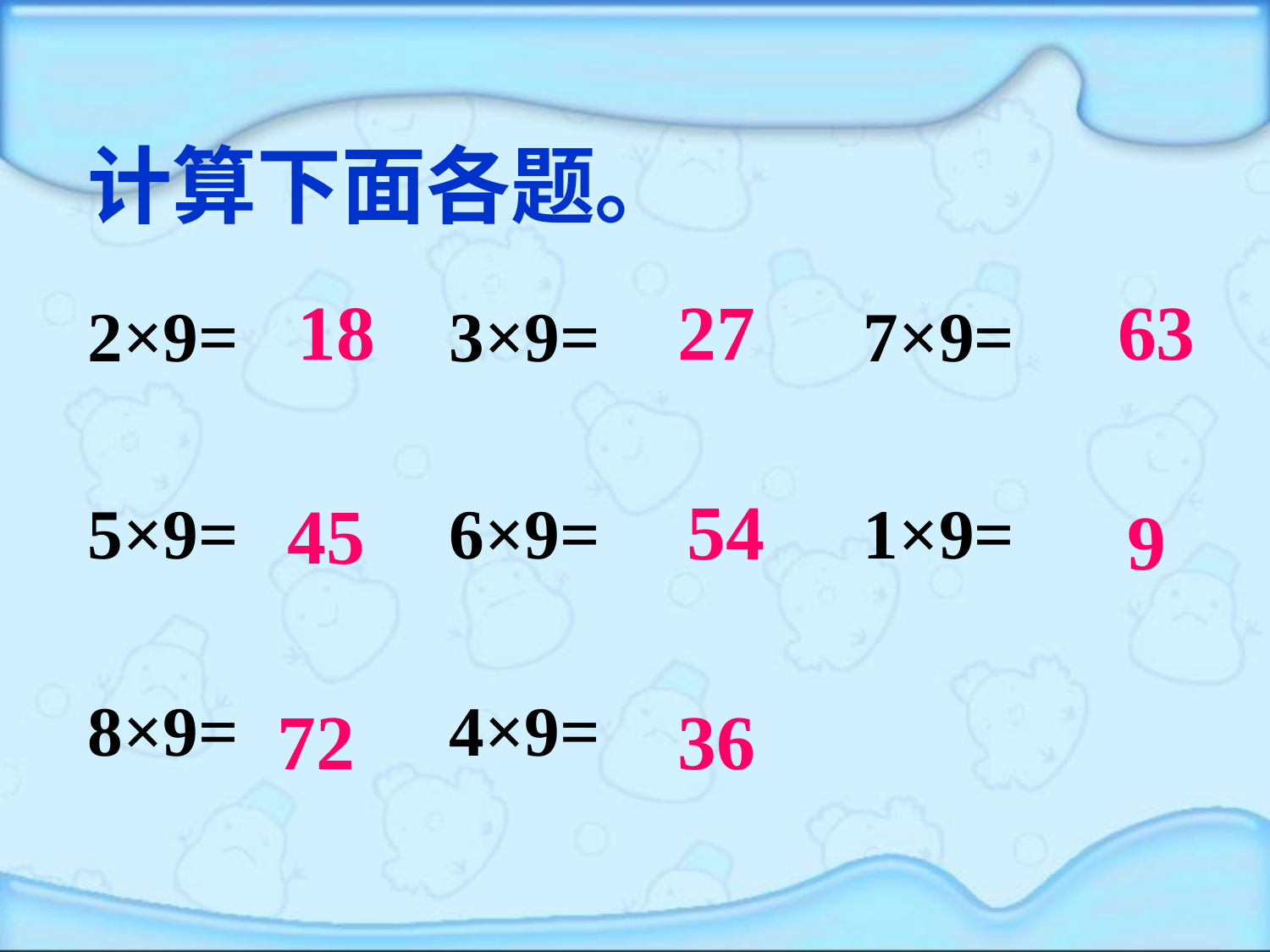

计算下面各题。
18
27
63
# 2×9=            3×9=               7×9=

5×9=            6×9=               1×9=

8×9=            4×9=

54
45
9
72
36